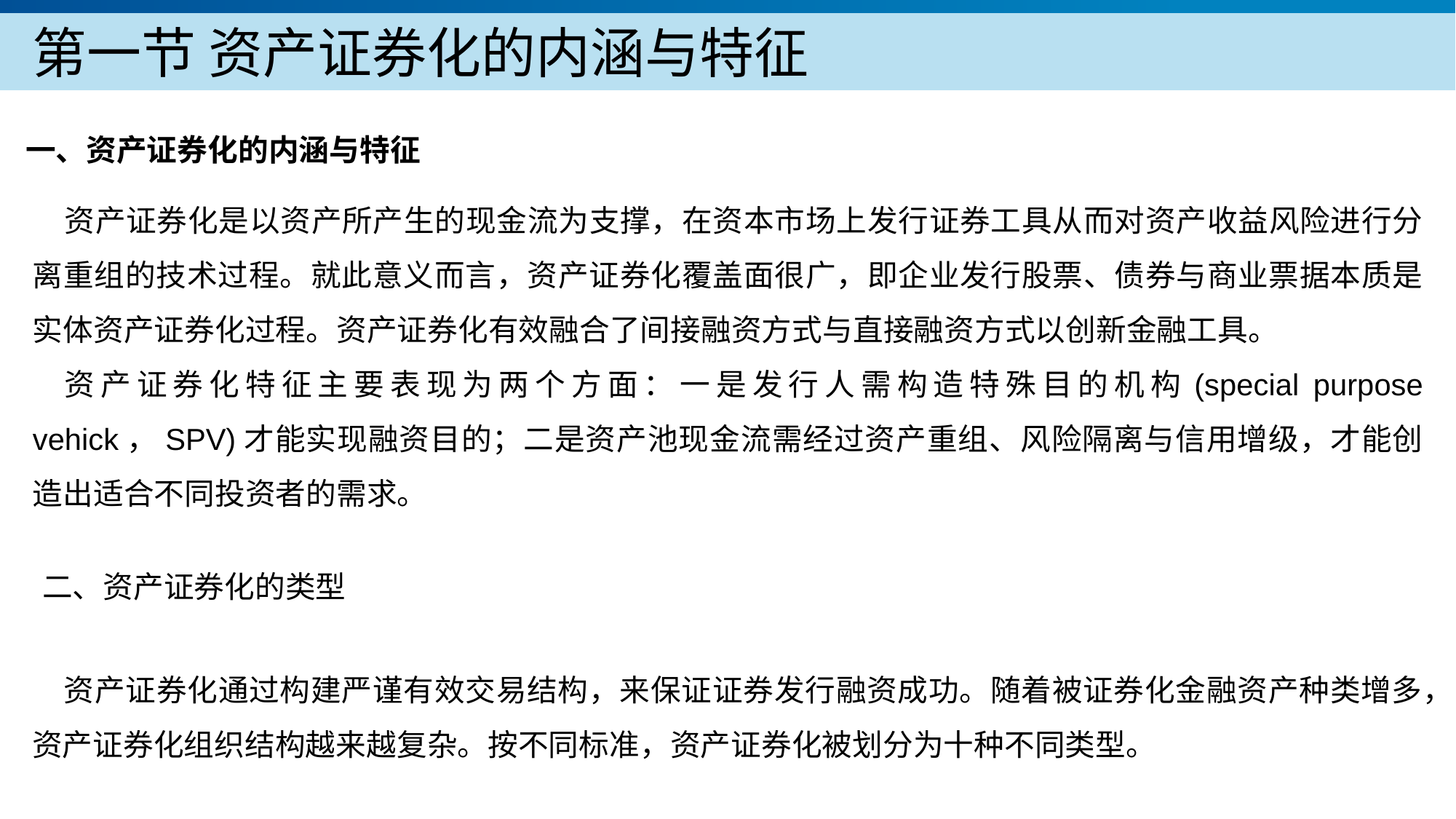

第一节 资产证券化的内涵与特征
一、资产证券化的内涵与特征
资产证券化是以资产所产生的现金流为支撑，在资本市场上发行证券工具从而对资产收益风险进行分离重组的技术过程。就此意义而言，资产证券化覆盖面很广，即企业发行股票、债券与商业票据本质是实体资产证券化过程。资产证券化有效融合了间接融资方式与直接融资方式以创新金融工具。
资产证券化特征主要表现为两个方面：一是发行人需构造特殊目的机构(special purpose vehick，SPV)才能实现融资目的；二是资产池现金流需经过资产重组、风险隔离与信用增级，才能创造出适合不同投资者的需求。
产品服务
公司优势
公司简介
产品系列
品牌优势
二、资产证券化的类型
企业愿景
主打产品
团队组织
核心竞争力
人才优势
联系方式
资产证券化通过构建严谨有效交易结构，来保证证券发行融资成功。随着被证券化金融资产种类增多，资产证券化组织结构越来越复杂。按不同标准，资产证券化被划分为十种不同类型。

历程荣誉
售后支持
商业模式
期待合作